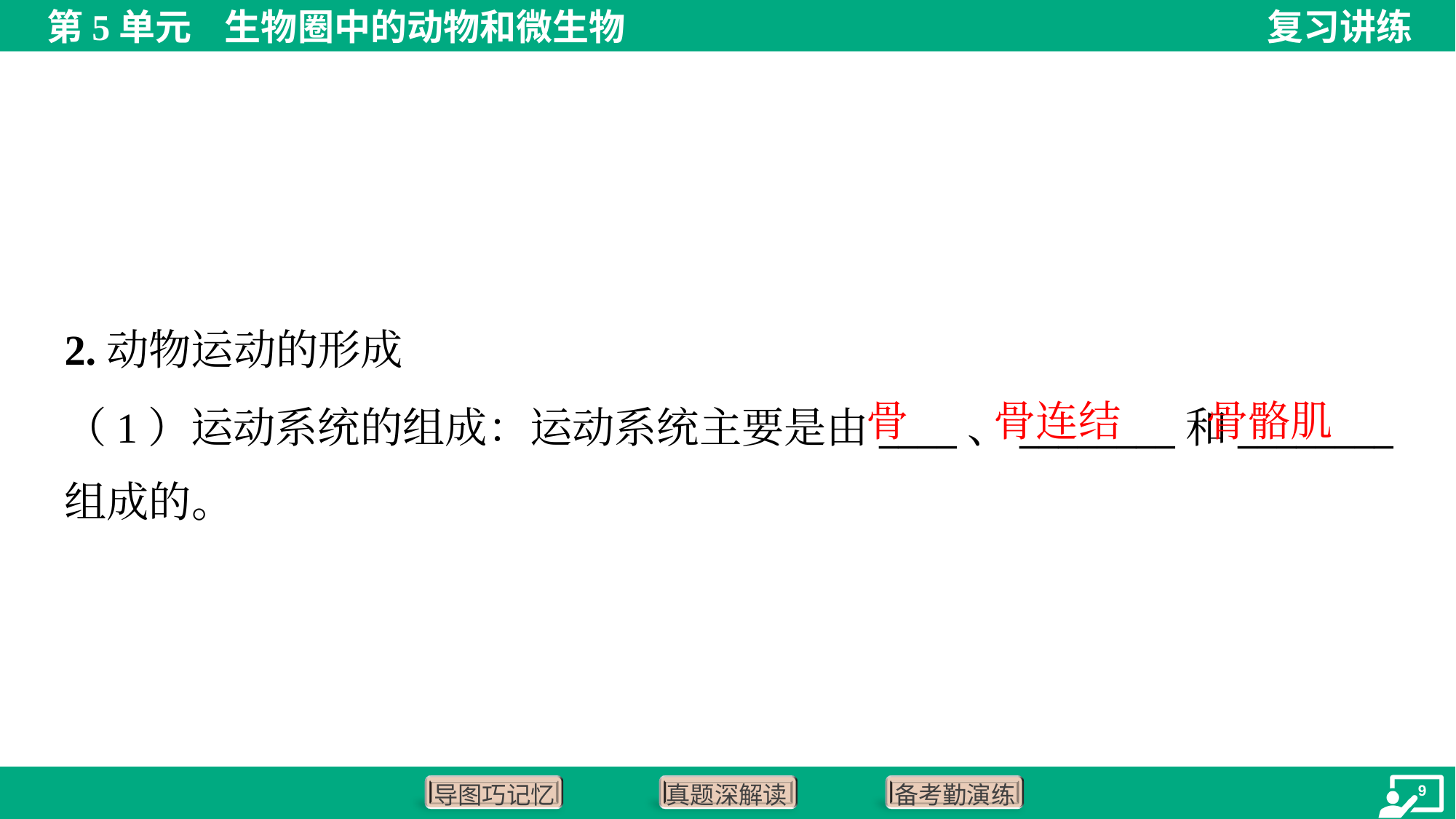

2.动物运动的形成
骨
骨连结
骨骼肌
（1）运动系统的组成：运动系统主要是由____、________和________
组成的。